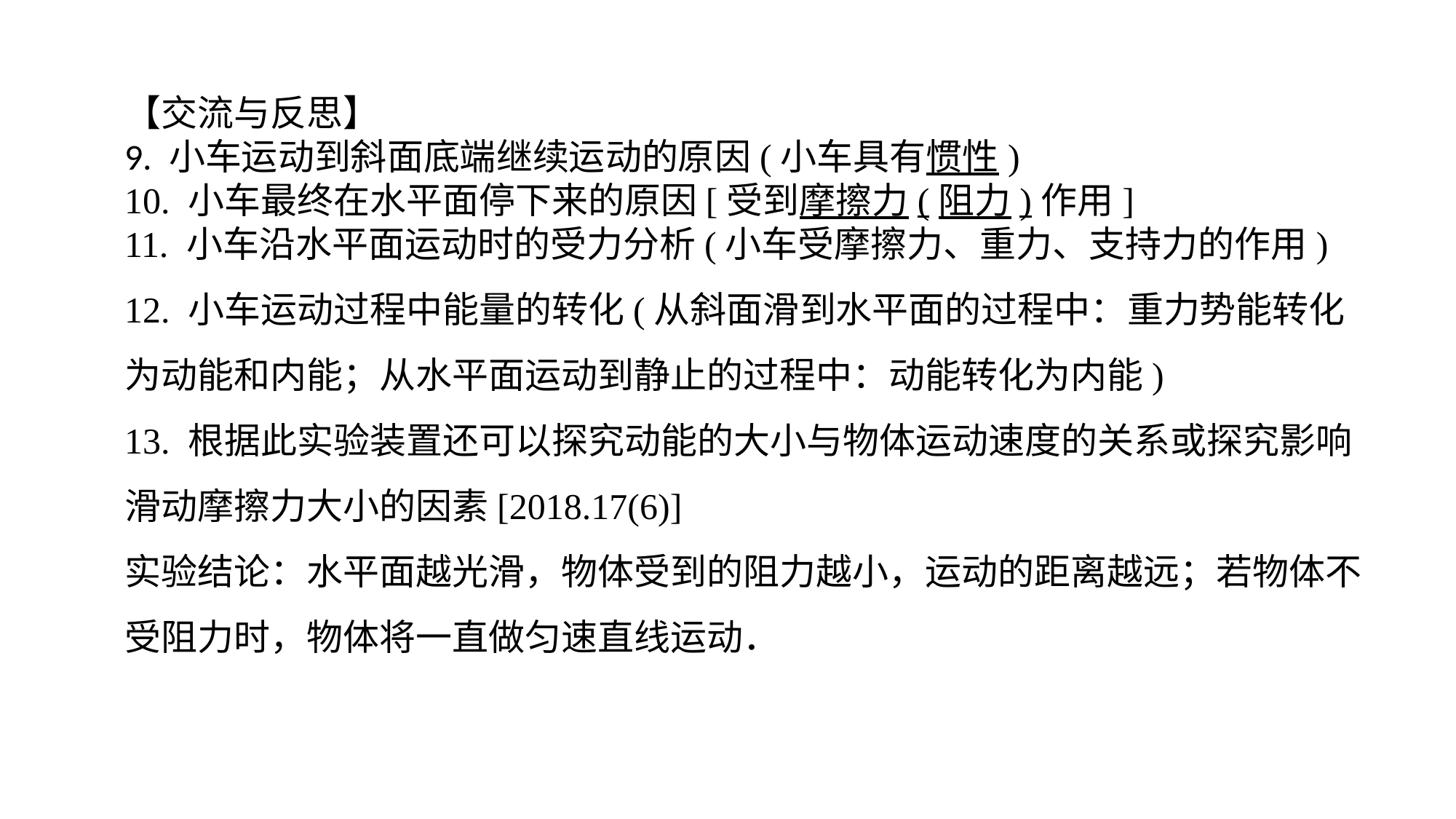

【交流与反思】9. 小车运动到斜面底端继续运动的原因(小车具有惯性)10. 小车最终在水平面停下来的原因[受到摩擦力(阻力)作用]11. 小车沿水平面运动时的受力分析(小车受摩擦力、重力、支持力的作用)12. 小车运动过程中能量的转化(从斜面滑到水平面的过程中：重力势能转化为动能和内能；从水平面运动到静止的过程中：动能转化为内能)
13. 根据此实验装置还可以探究动能的大小与物体运动速度的关系或探究影响滑动摩擦力大小的因素[2018.17(6)]
实验结论：水平面越光滑，物体受到的阻力越小，运动的距离越远；若物体不受阻力时，物体将一直做匀速直线运动．